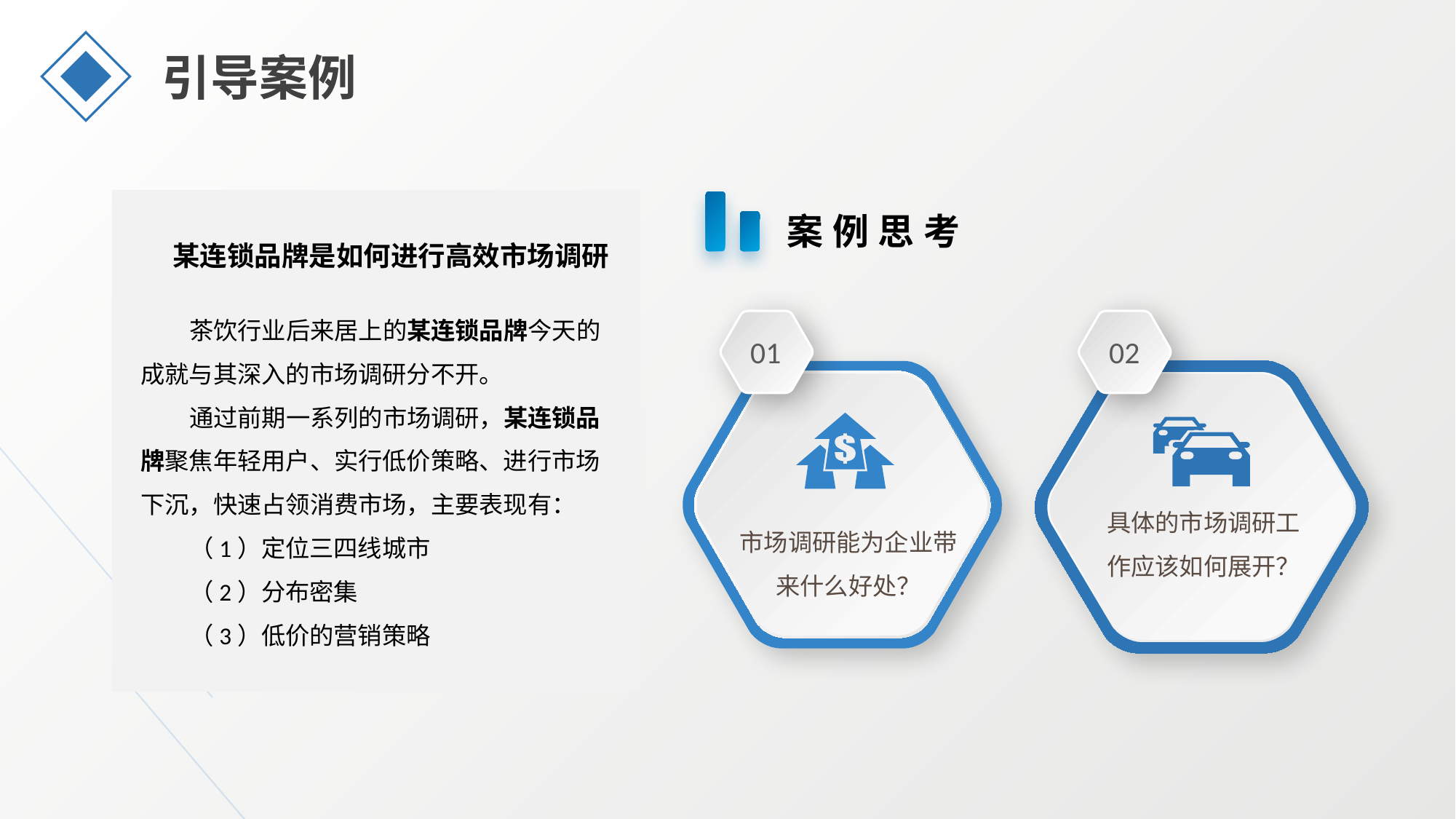

引导案例

案例思考

某连锁品牌是如何进行高效市场调研
茶饮行业后来居上的某连锁品牌今天的成就与其深入的市场调研分不开。
通过前期一系列的市场调研，某连锁品牌聚焦年轻用户、实行低价策略、进行市场下沉，快速占领消费市场，主要表现有：
（1）定位三四线城市
（2）分布密集
（3）低价的营销策略

01

02

具体的市场调研工作应该如何展开？
市场调研能为企业带来什么好处？